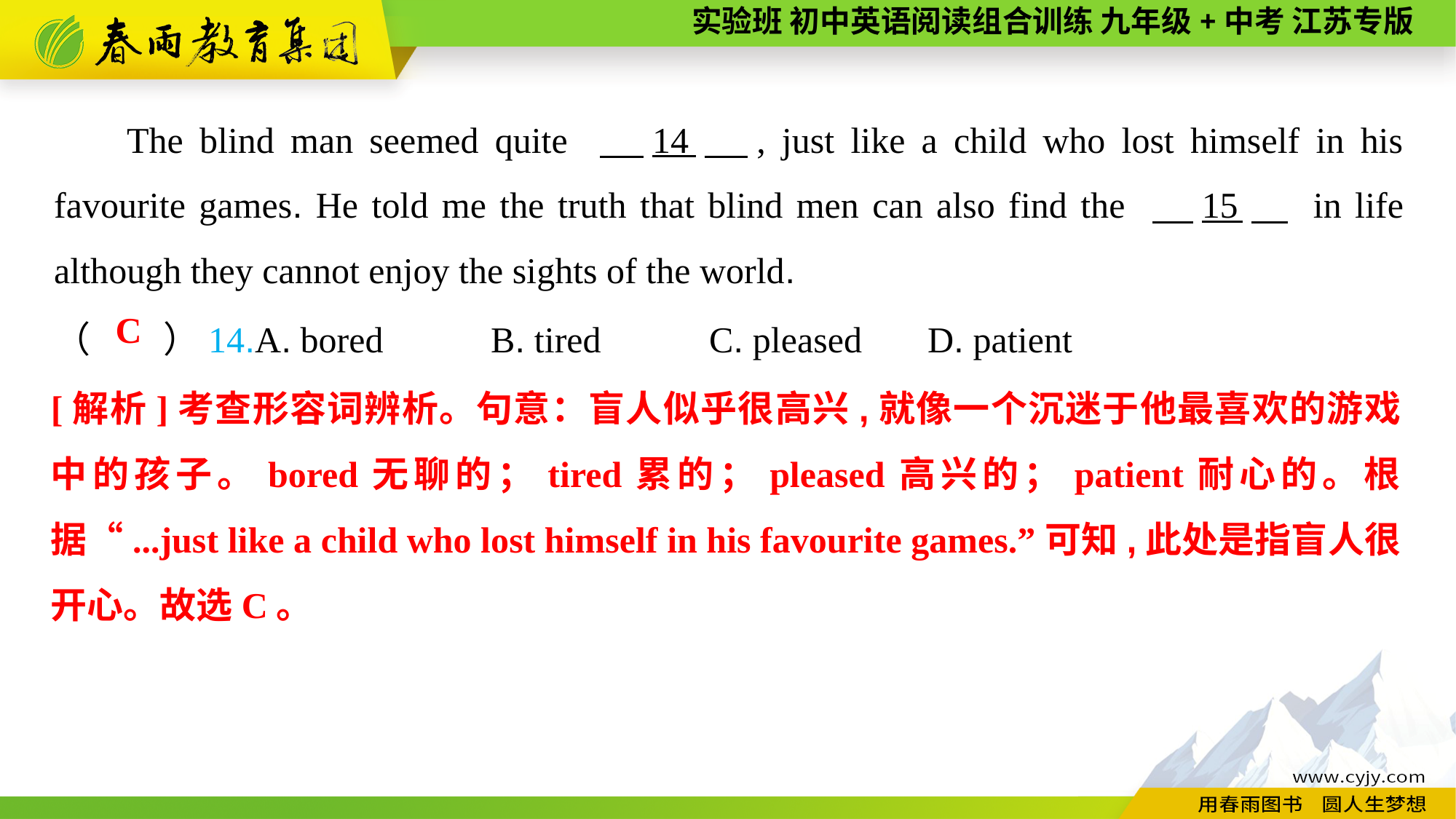

The blind man seemed quite 　14　, just like a child who lost himself in his favourite games. He told me the truth that blind men can also find the 　15　 in life although they cannot enjoy the sights of the world.
（　　）14.A. bored	B. tired	C. pleased	D. patient
C
[解析]考查形容词辨析。句意：盲人似乎很高兴,就像一个沉迷于他最喜欢的游戏中的孩子。bored无聊的；tired累的；pleased高兴的；patient耐心的。根据“...just like a child who lost himself in his favourite games.”可知,此处是指盲人很开心。故选C。